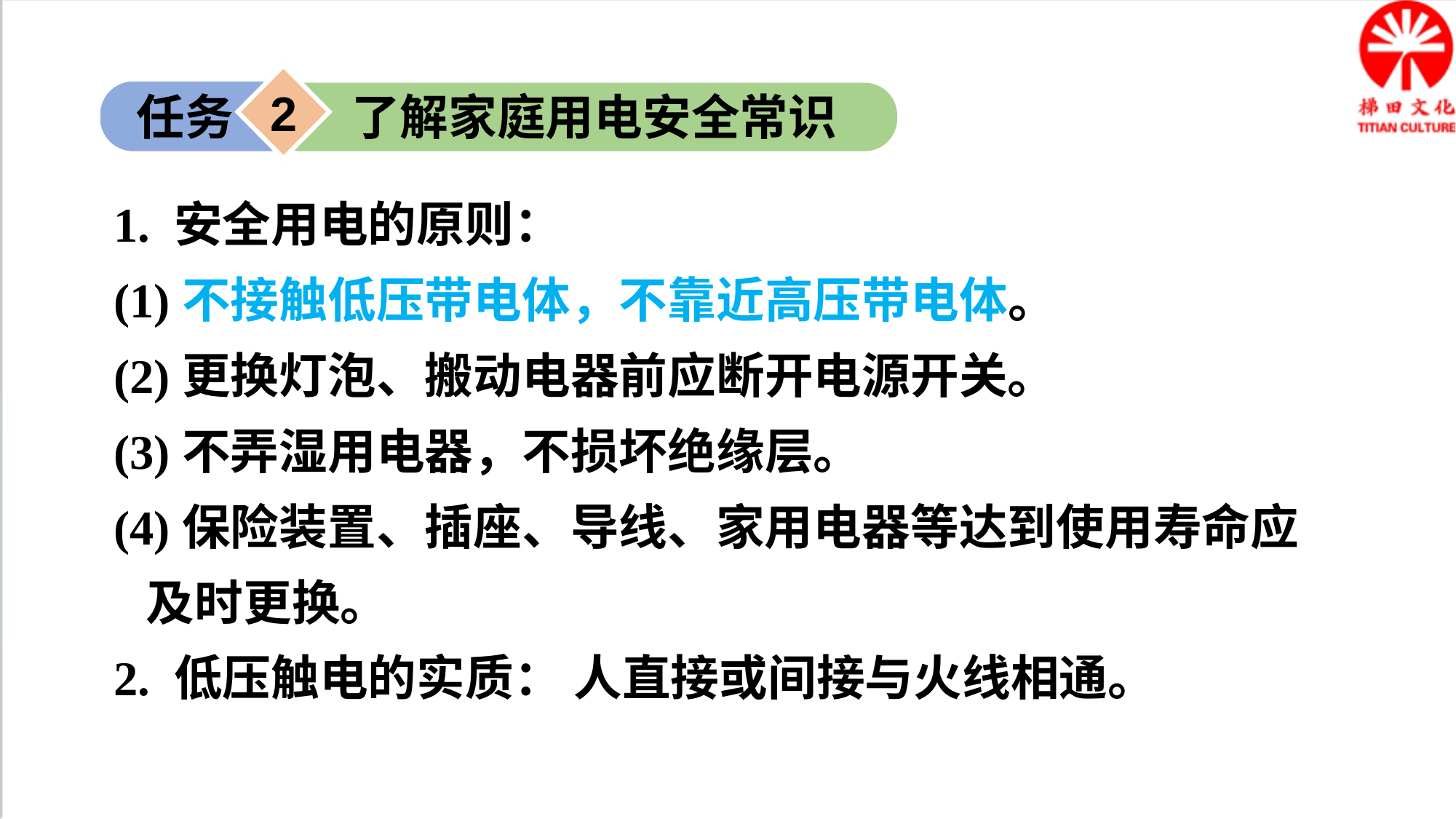

2
了解家庭用电安全常识
任务

1. 安全用电的原则：
(1)不接触低压带电体，不靠近高压带电体。
(2)更换灯泡、搬动电器前应断开电源开关。
(3)不弄湿用电器，不损坏绝缘层。
(4)保险装置、插座、导线、家用电器等达到使用寿命应及时更换。
2. 低压触电的实质： 人直接或间接与火线相通。